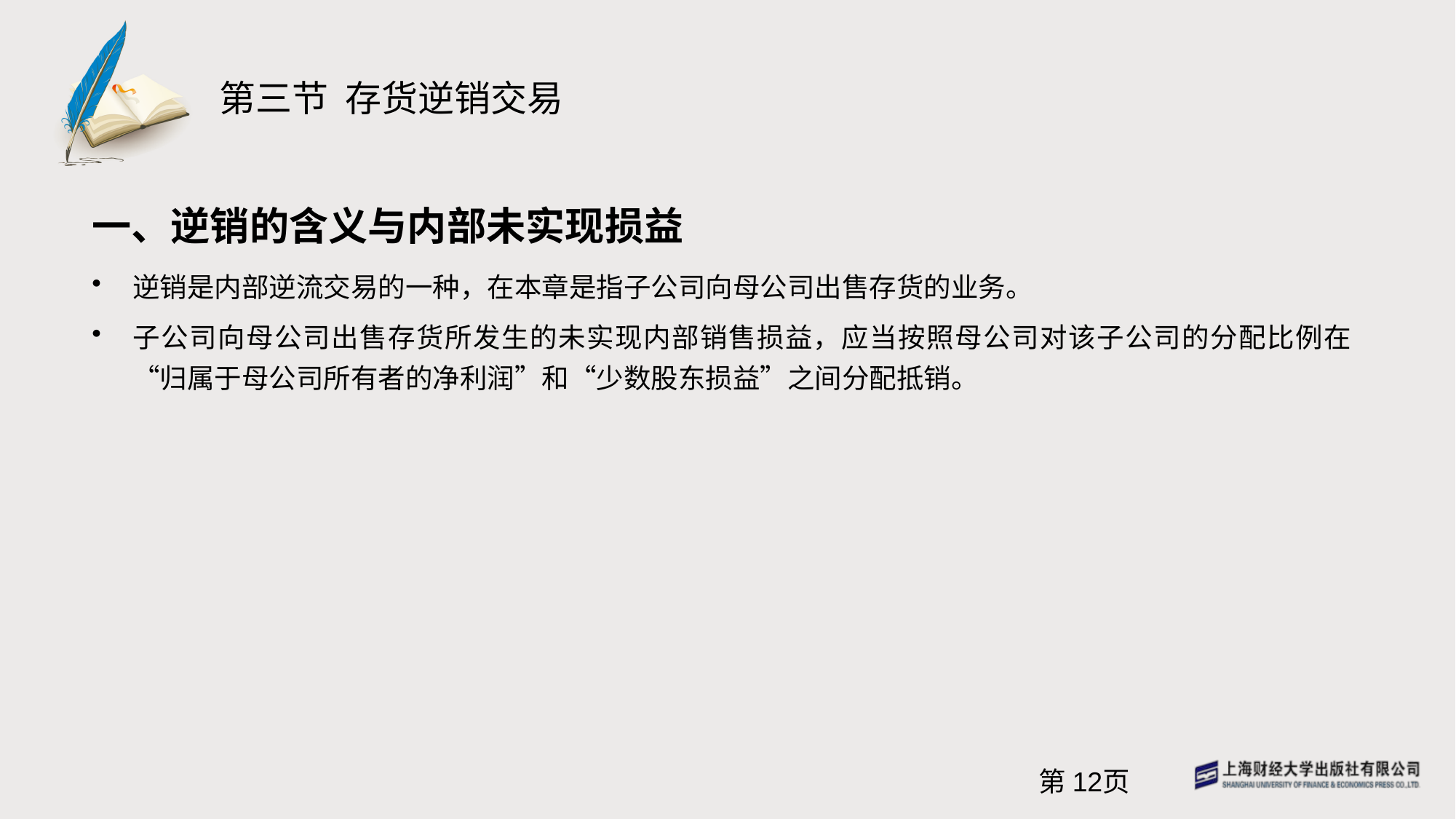

# 第三节  存货逆销交易
一、逆销的含义与内部未实现损益
逆销是内部逆流交易的一种，在本章是指子公司向母公司出售存货的业务。
子公司向母公司出售存货所发生的未实现内部销售损益，应当按照母公司对该子公司的分配比例在“归属于母公司所有者的净利润”和“少数股东损益”之间分配抵销。

12